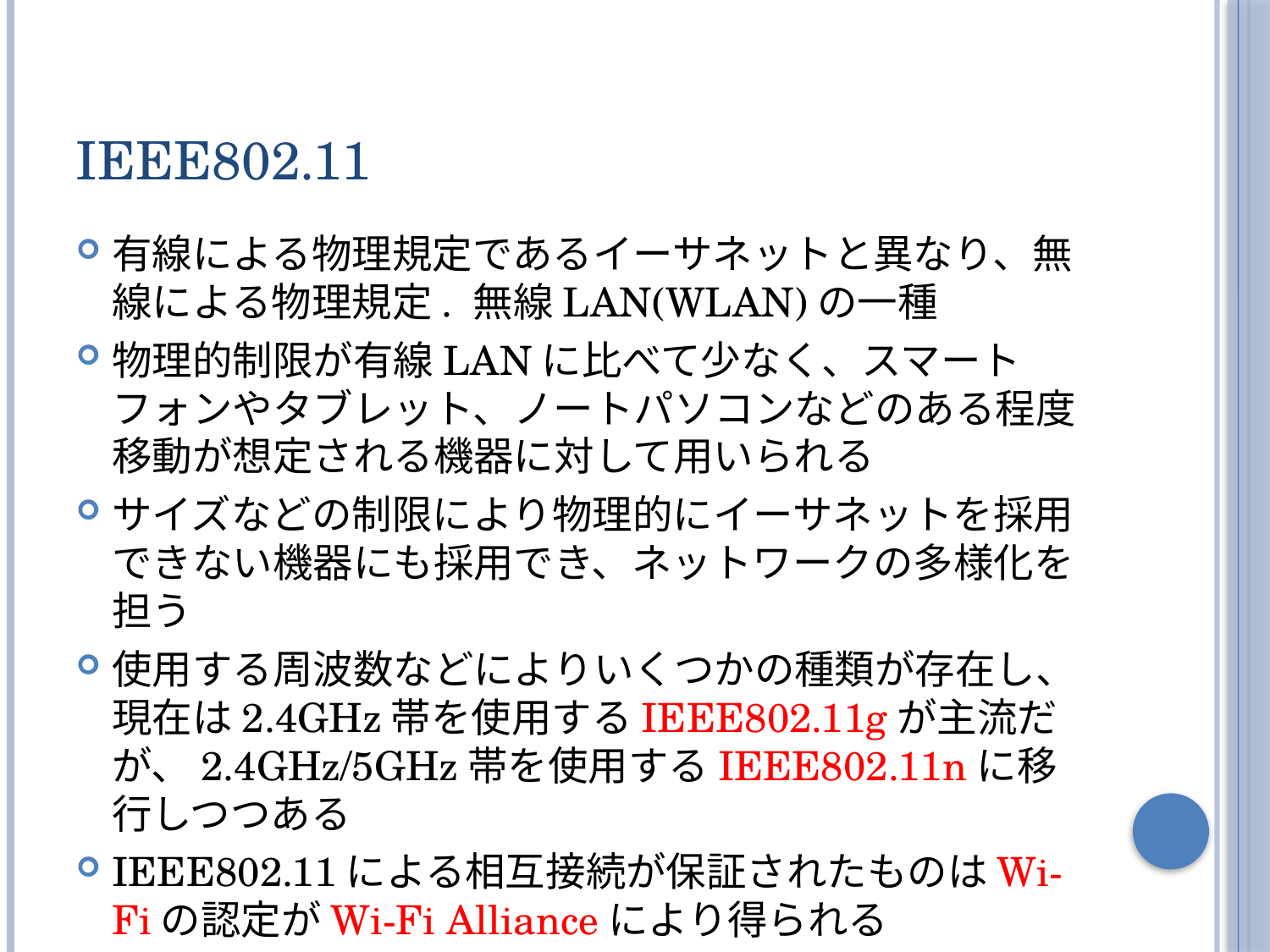

# IEEE802.11
有線による物理規定であるイーサネットと異なり、無線による物理規定. 無線LAN(WLAN)の一種
物理的制限が有線LANに比べて少なく、スマートフォンやタブレット、ノートパソコンなどのある程度移動が想定される機器に対して用いられる
サイズなどの制限により物理的にイーサネットを採用できない機器にも採用でき、ネットワークの多様化を担う
使用する周波数などによりいくつかの種類が存在し、現在は2.4GHz帯を使用するIEEE802.11gが主流だが、2.4GHz/5GHz帯を使用するIEEE802.11nに移行しつつある
IEEE802.11による相互接続が保証されたものはWi-Fiの認定がWi-Fi Allianceにより得られる